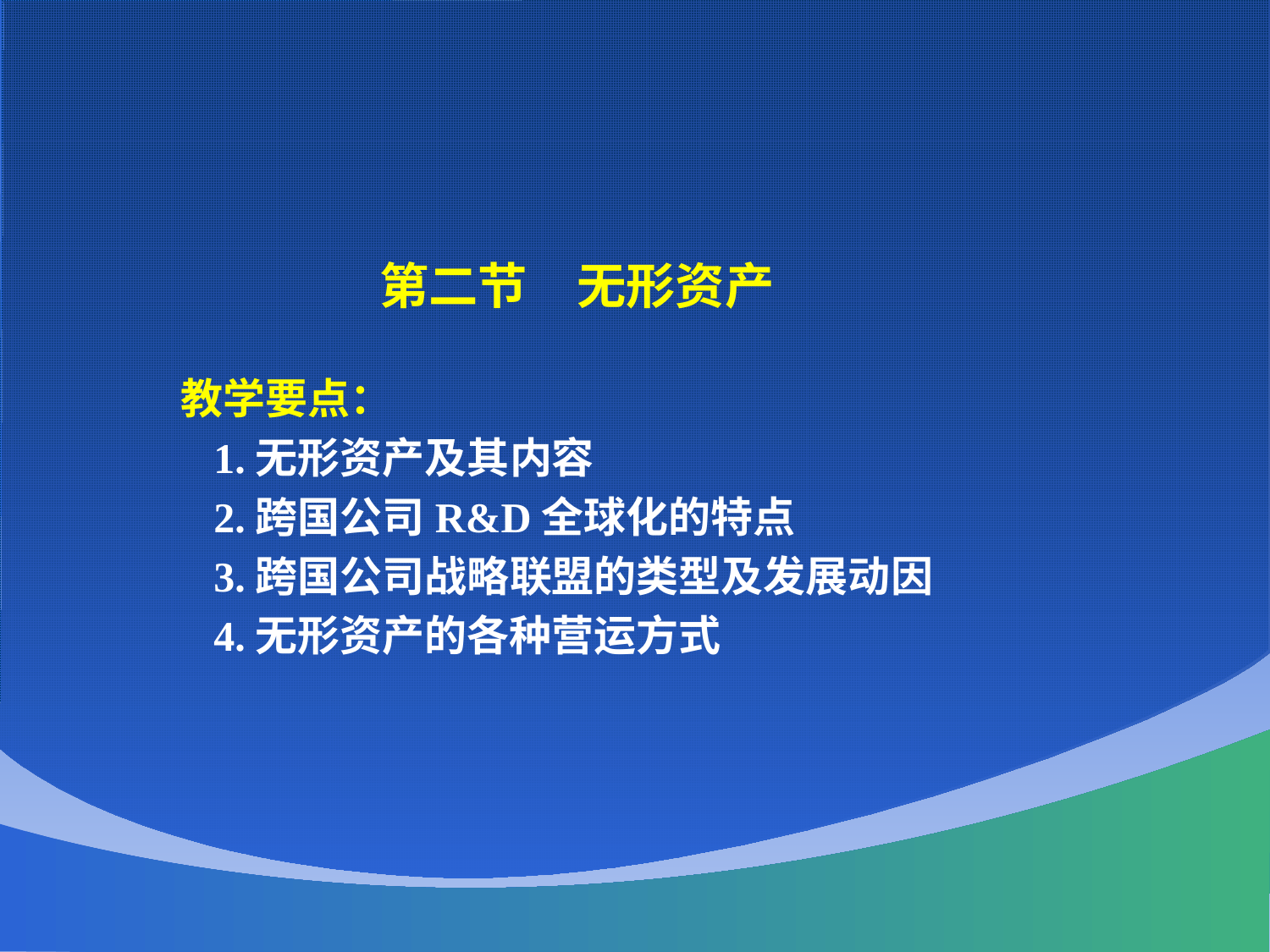

第二节　无形资产

            教学要点：
             1.无形资产及其内容
             2.跨国公司R&D全球化的特点
             3.跨国公司战略联盟的类型及发展动因
             4.无形资产的各种营运方式